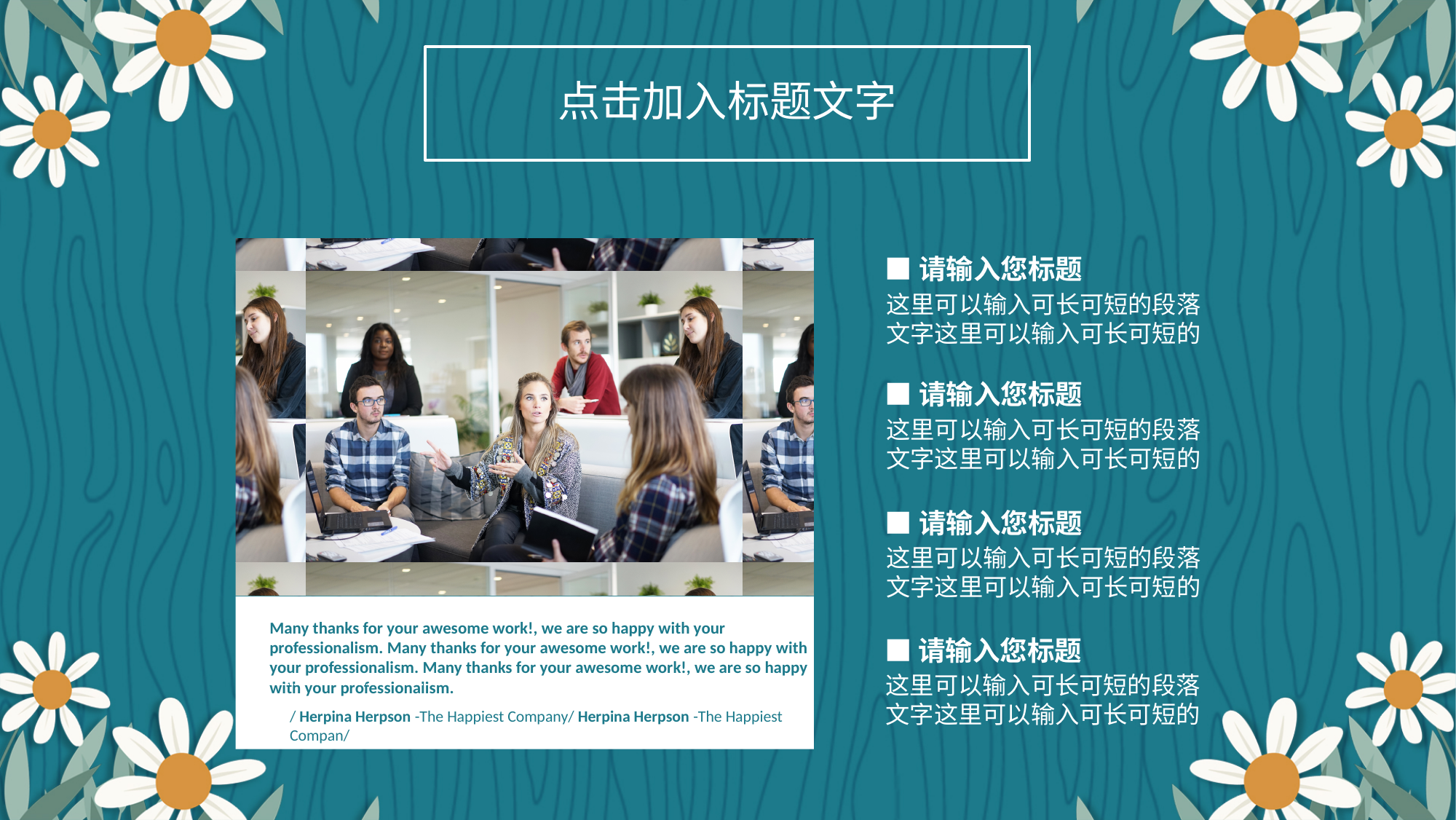

点击加入标题文字

Many thanks for your awesome work!, we are so happy with your professionalism. Many thanks for your awesome work!, we are so happy with your professionalism. Many thanks for your awesome work!, we are so happy with your professionalism.

/ Herpina Herpson -The Happiest Company/ Herpina Herpson -The Happiest Compan/
■请输入您标题
这里可以输入可长可短的段落文字这里可以输入可长可短的
■请输入您标题
这里可以输入可长可短的段落文字这里可以输入可长可短的
■请输入您标题
这里可以输入可长可短的段落文字这里可以输入可长可短的
■请输入您标题
这里可以输入可长可短的段落文字这里可以输入可长可短的